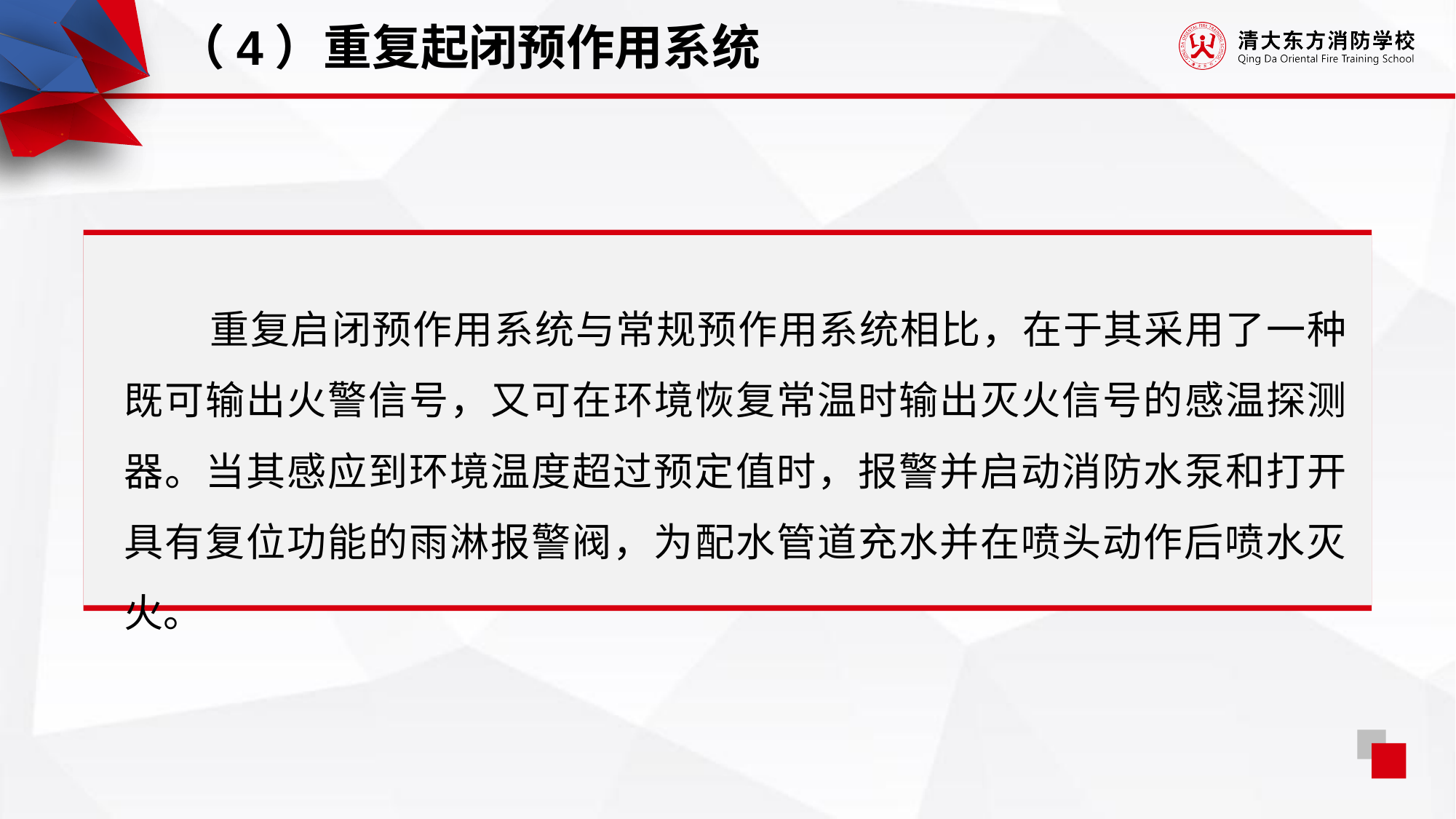

（4）重复起闭预作用系统

重复启闭预作用系统与常规预作用系统相比，在于其采用了一种既可输出火警信号，又可在环境恢复常温时输出灭火信号的感温探测器。当其感应到环境温度超过预定值时，报警并启动消防水泵和打开具有复位功能的雨淋报警阀，为配水管道充水并在喷头动作后喷水灭火。